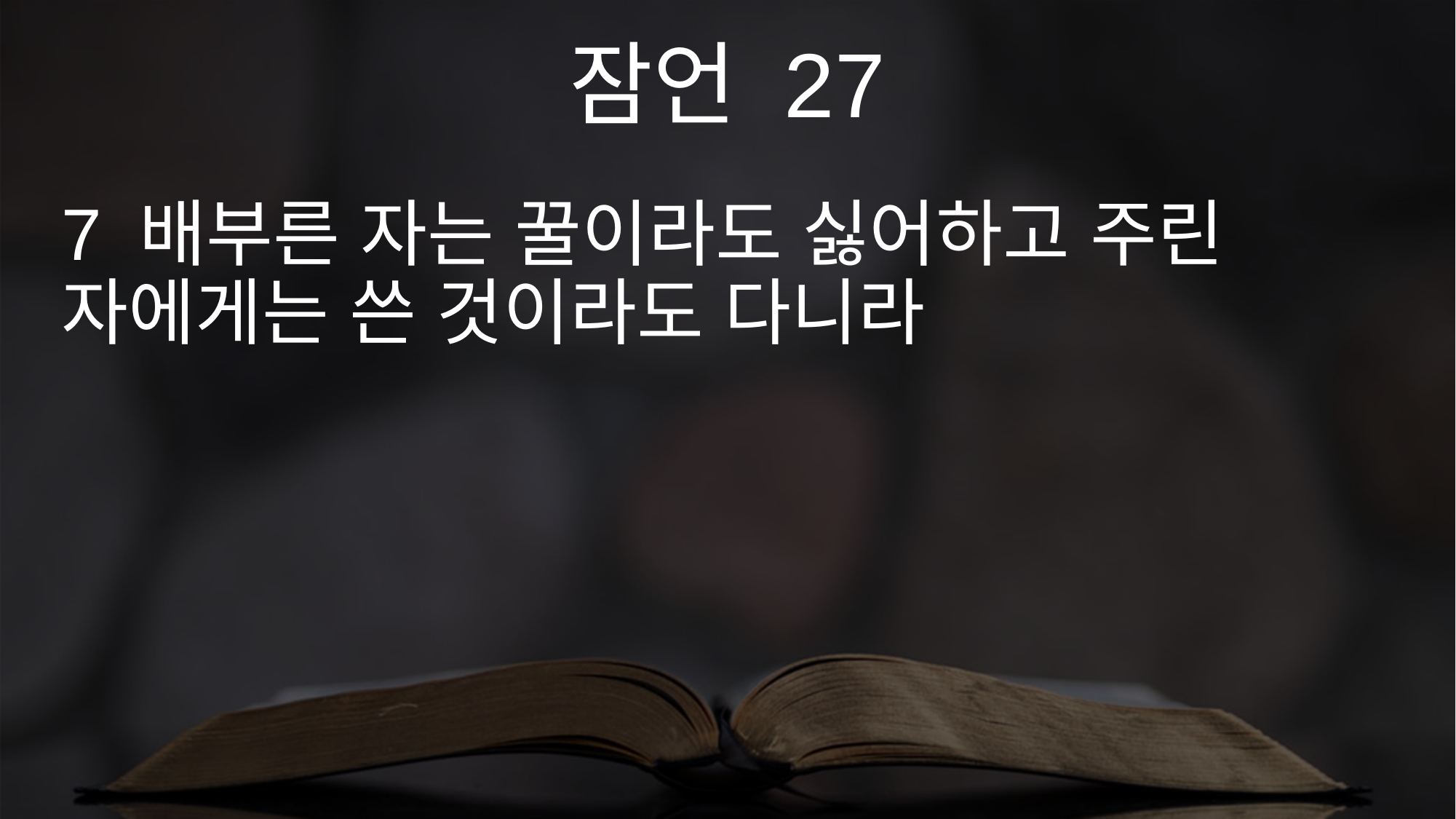

잠언 27
7 배부른 자는 꿀이라도 싫어하고 주린 자에게는 쓴 것이라도 다니라